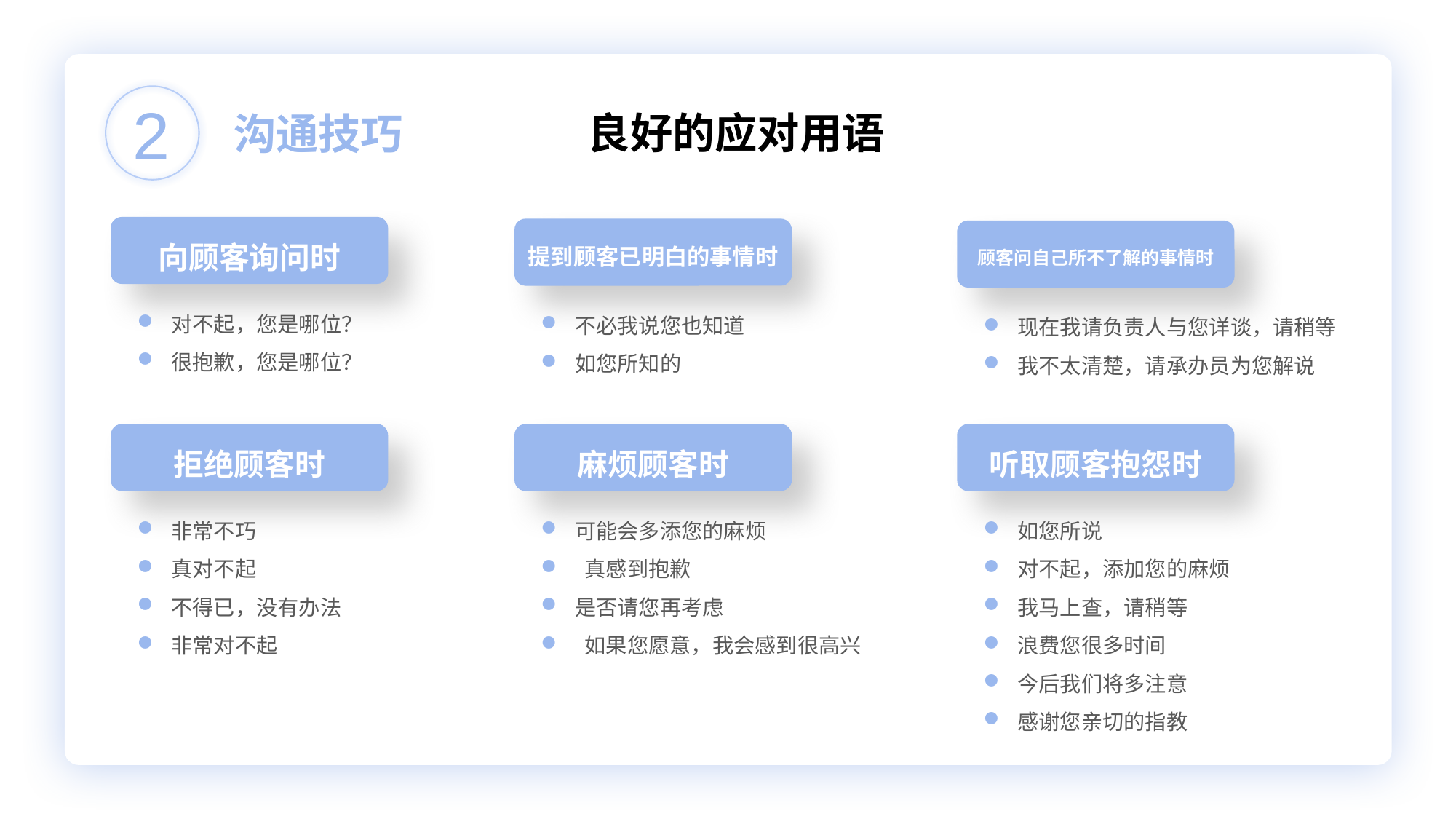

2
沟通技巧
良好的应对用语
向顾客询问时

提到顾客已明白的事情时

顾客问自己所不了解的事情时
对不起，您是哪位？
很抱歉，您是哪位？
不必我说您也知道
如您所知的
现在我请负责人与您详谈，请稍等
我不太清楚，请承办员为您解说
拒绝顾客时

麻烦顾客时

听取顾客抱怨时

非常不巧
真对不起
不得已，没有办法
非常对不起
可能会多添您的麻烦
 真感到抱歉
是否请您再考虑
 如果您愿意，我会感到很高兴
如您所说
对不起，添加您的麻烦
我马上查，请稍等
浪费您很多时间
今后我们将多注意
感谢您亲切的指教